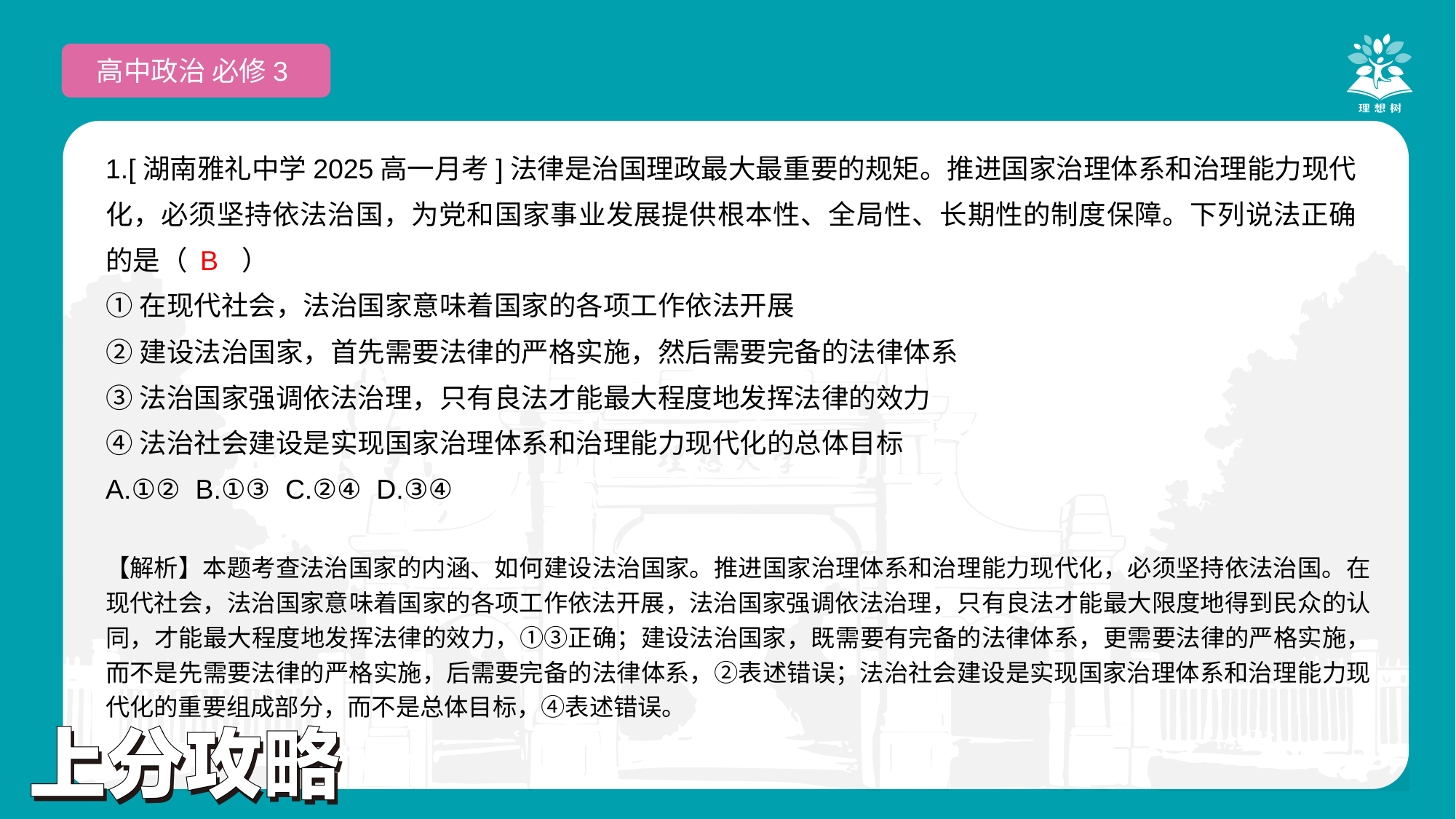

高中政治 必修3
1.[湖南雅礼中学2025高一月考]法律是治国理政最大最重要的规矩。推进国家治理体系和治理能力现代化，必须坚持依法治国，为党和国家事业发展提供根本性、全局性、长期性的制度保障。下列说法正确的是（　　）
①在现代社会，法治国家意味着国家的各项工作依法开展
②建设法治国家，首先需要法律的严格实施，然后需要完备的法律体系
③法治国家强调依法治理，只有良法才能最大程度地发挥法律的效力
④法治社会建设是实现国家治理体系和治理能力现代化的总体目标
A.①②  B.①③  C.②④  D.③④
 B
【解析】本题考查法治国家的内涵、如何建设法治国家。推进国家治理体系和治理能力现代化，必须坚持依法治国。在现代社会，法治国家意味着国家的各项工作依法开展，法治国家强调依法治理，只有良法才能最大限度地得到民众的认同，才能最大程度地发挥法律的效力，①③正确；建设法治国家，既需要有完备的法律体系，更需要法律的严格实施，而不是先需要法律的严格实施，后需要完备的法律体系，②表述错误；法治社会建设是实现国家治理体系和治理能力现代化的重要组成部分，而不是总体目标，④表述错误。